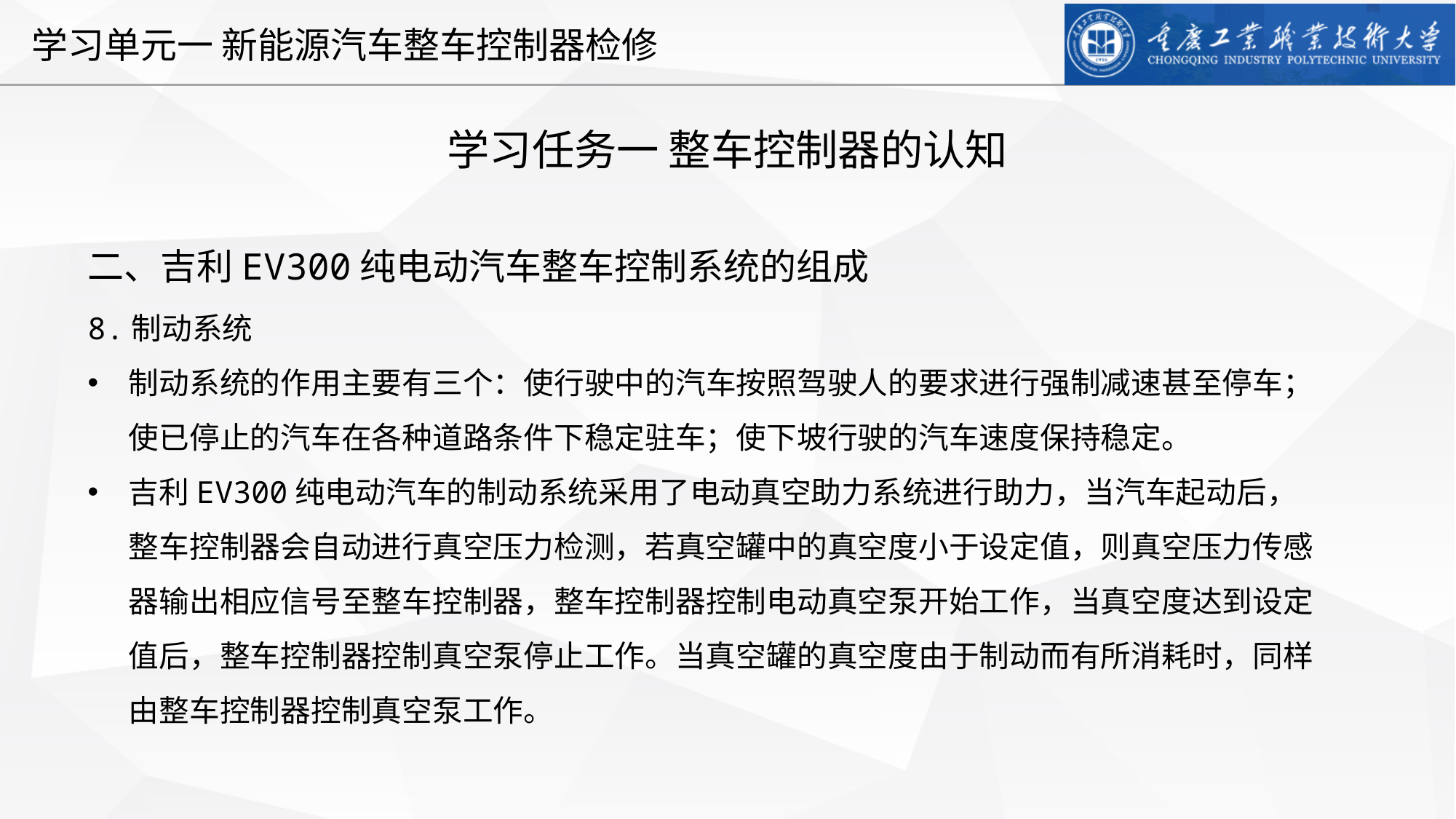

学习任务一 整车控制器的认知
二、吉利EV300纯电动汽车整车控制系统的组成
8.制动系统
制动系统的作用主要有三个：使行驶中的汽车按照驾驶人的要求进行强制减速甚至停车；使已停止的汽车在各种道路条件下稳定驻车；使下坡行驶的汽车速度保持稳定。
吉利EV300纯电动汽车的制动系统采用了电动真空助力系统进行助力，当汽车起动后，整车控制器会自动进行真空压力检测，若真空罐中的真空度小于设定值，则真空压力传感器输出相应信号至整车控制器，整车控制器控制电动真空泵开始工作，当真空度达到设定值后，整车控制器控制真空泵停止工作。当真空罐的真空度由于制动而有所消耗时，同样由整车控制器控制真空泵工作。